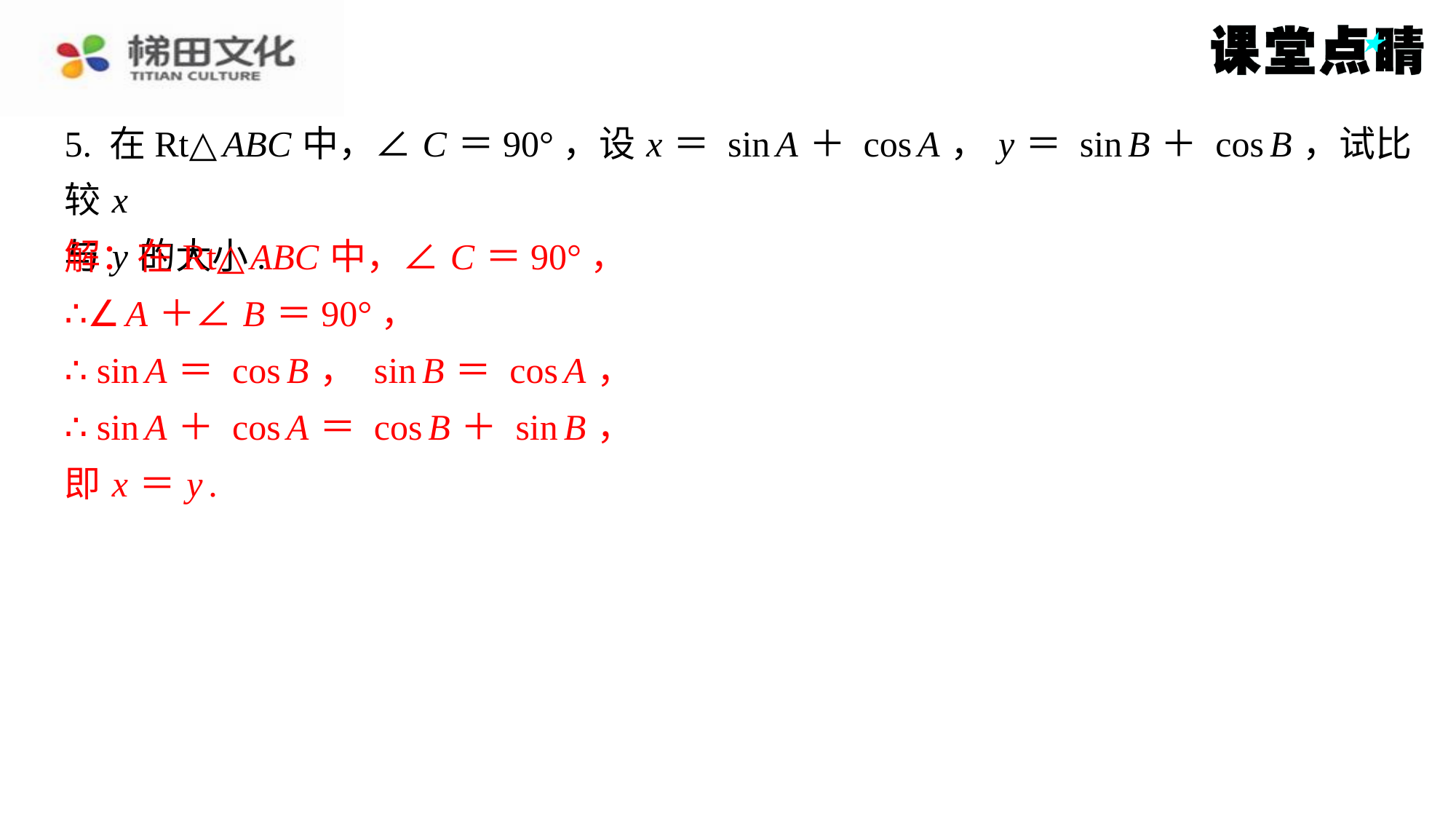

5. 在Rt△ ABC 中，∠ C ＝90°，设 x ＝ sin A ＋ cos A ， y ＝ sin B ＋ cos B ，试比较 x
与 y 的大小.
解：在Rt△ ABC 中，∠ C ＝90°，
∴∠ A ＋∠ B ＝90°，
∴ sin A ＝ cos B ， sin B ＝ cos A ，
∴ sin A ＋ cos A ＝ cos B ＋ sin B ，
即 x ＝ y .
解：在Rt△ ABC 中，∠ C ＝90°，
∴∠ A ＋∠ B ＝90°，
∴ sin A ＝ cos B ， sin B ＝ cos A ，
∴ sin A ＋ cos A ＝ cos B ＋ sin B ，
即 x ＝ y .